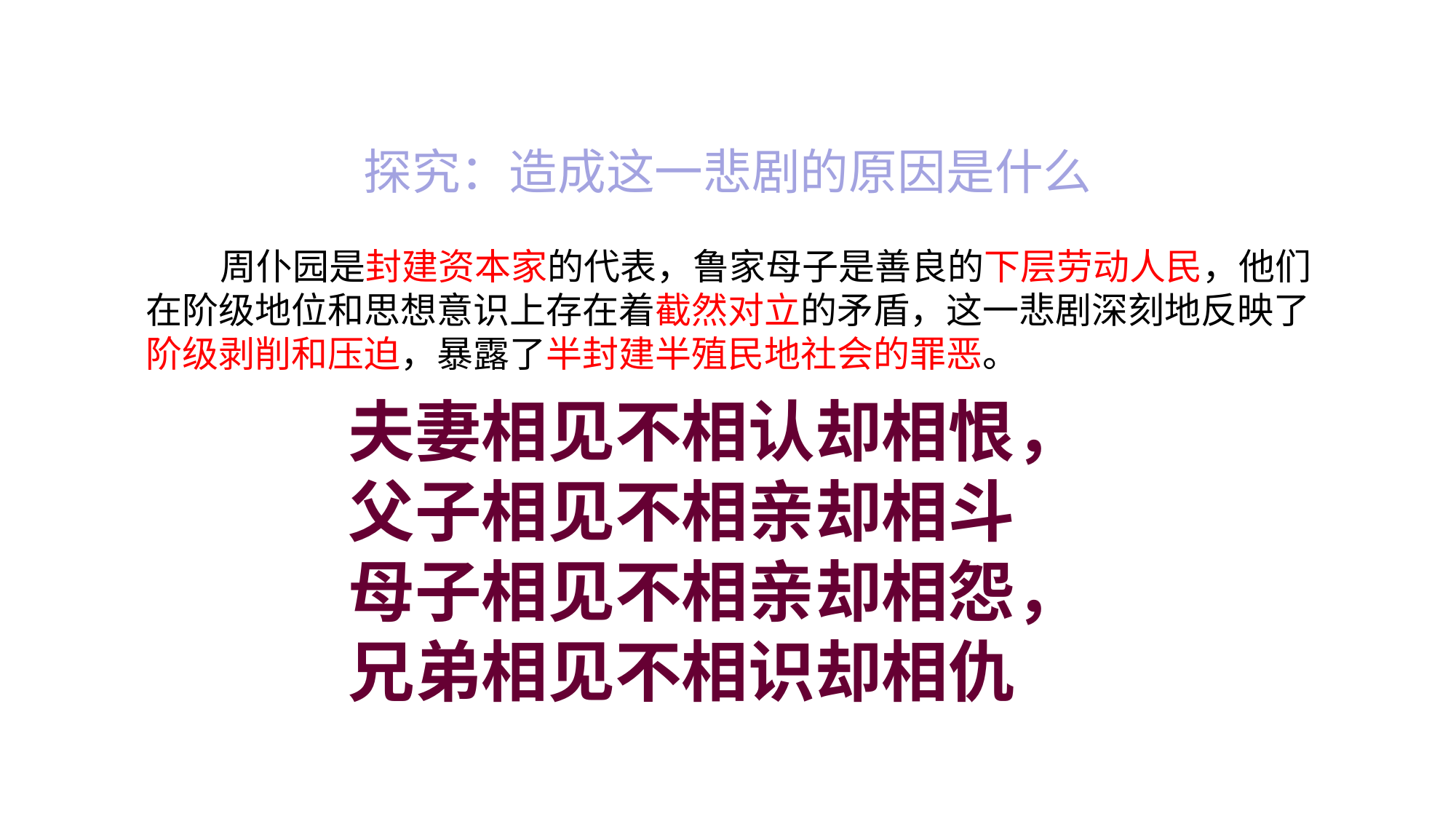

# 探究：造成这一悲剧的原因是什么
        周仆园是封建资本家的代表，鲁家母子是善良的下层劳动人民，他们在阶级地位和思想意识上存在着截然对立的矛盾，这一悲剧深刻地反映了阶级剥削和压迫，暴露了半封建半殖民地社会的罪恶。
夫妻相见不相认却相恨，
父子相见不相亲却相斗
母子相见不相亲却相怨，
兄弟相见不相识却相仇